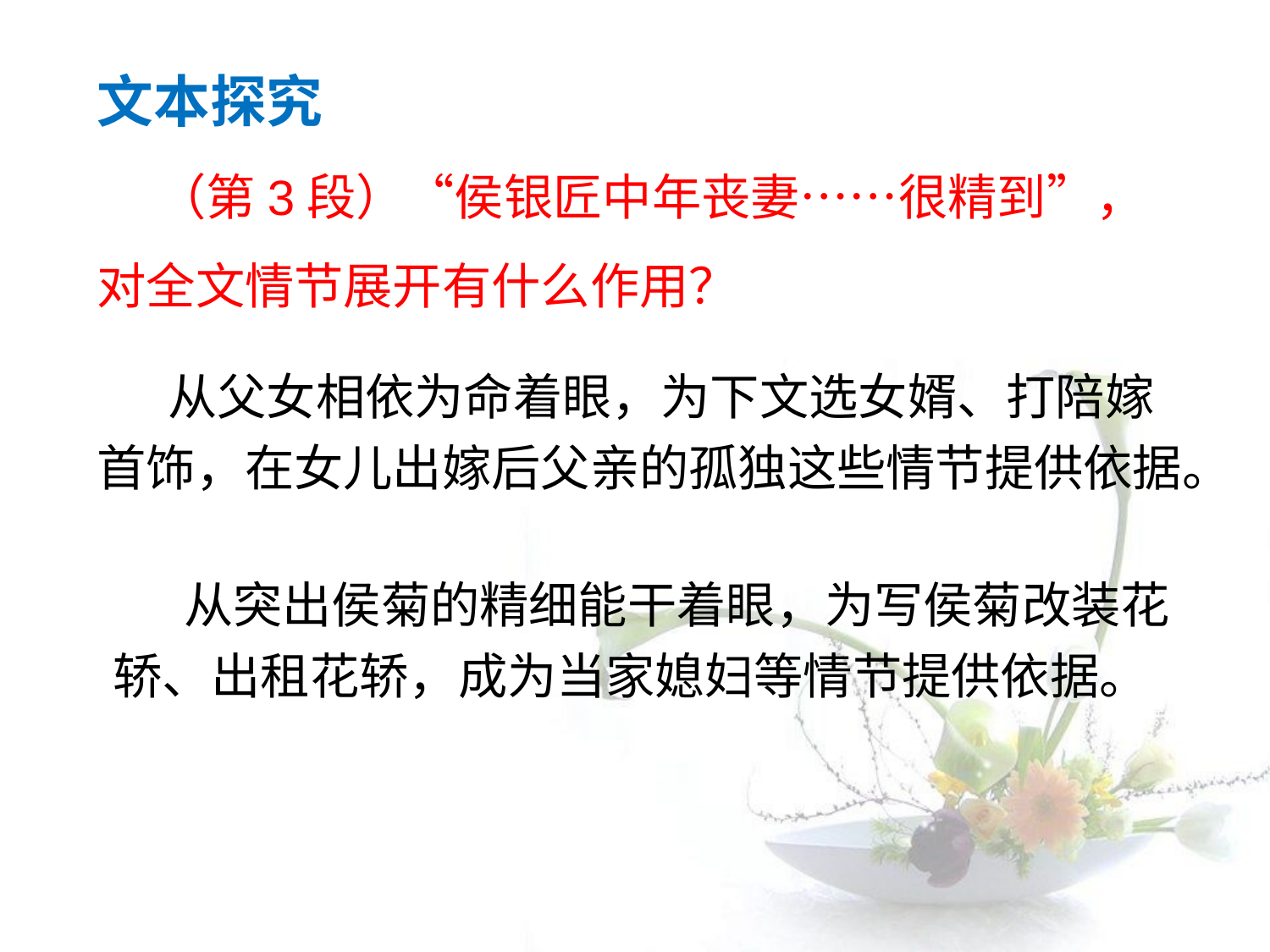

文本探究

 （第3段）“侯银匠中年丧妻……很精到”，对全文情节展开有什么作用？
  从父女相依为命着眼，为下文选女婿、打陪嫁首饰，在女儿出嫁后父亲的孤独这些情节提供依据。
  从突出侯菊的精细能干着眼，为写侯菊改装花轿、出租花轿，成为当家媳妇等情节提供依据。